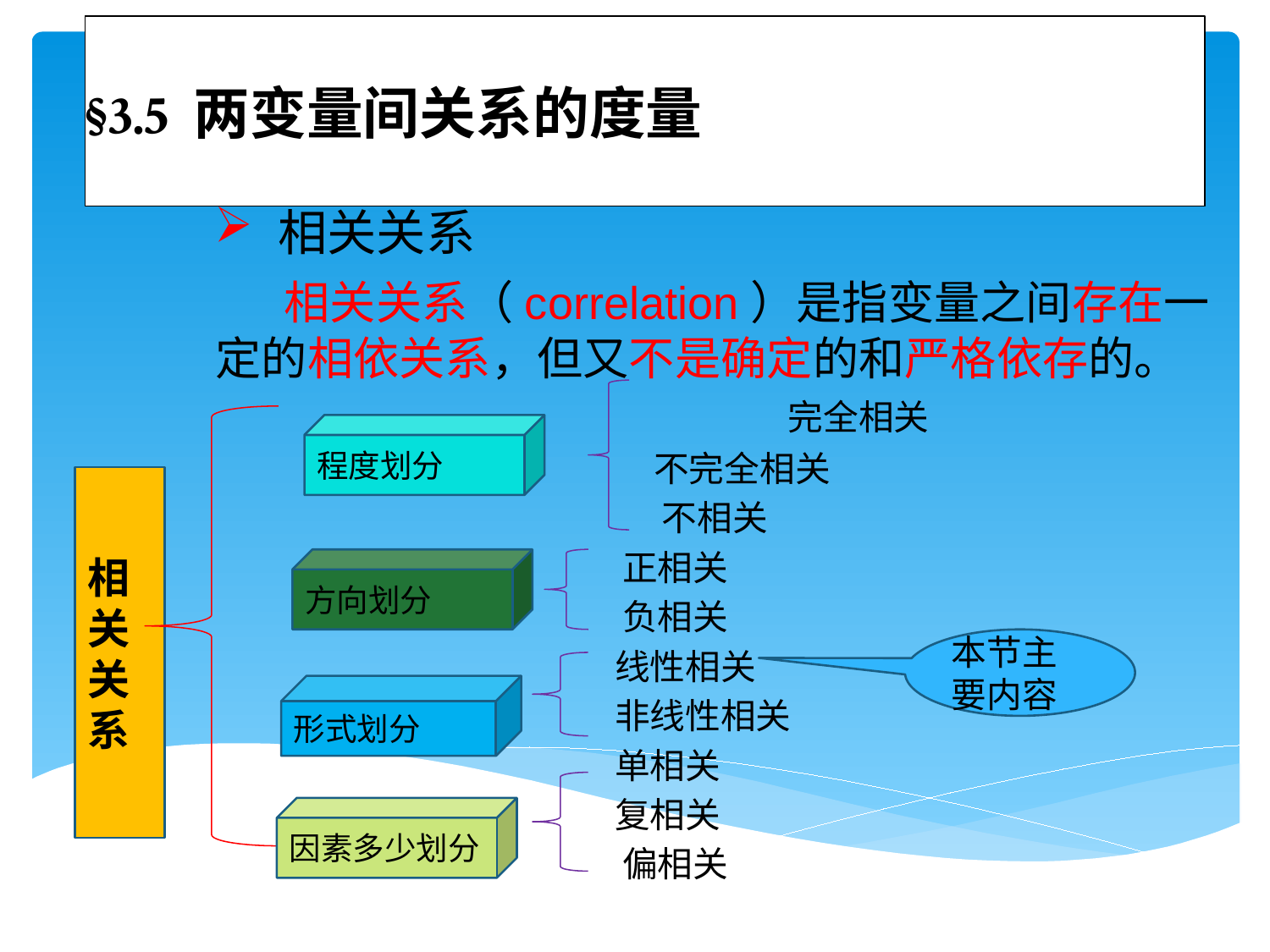

# §3.5 两变量间关系的度量
相关关系
     相关关系（correlation）是指变量之间存在一定的相依关系，但又不是确定的和严格依存的。                                完全相关
                                                       不完全相关
                                                        不相关
                                                   正相关
                                                   负相关
                                                  线性相关
                                                  非线性相关
                                                  单相关
                                                  复相关
                                                   偏相关

程度划分
相关关系
方向划分

本节主要内容

形式划分

因素多少划分